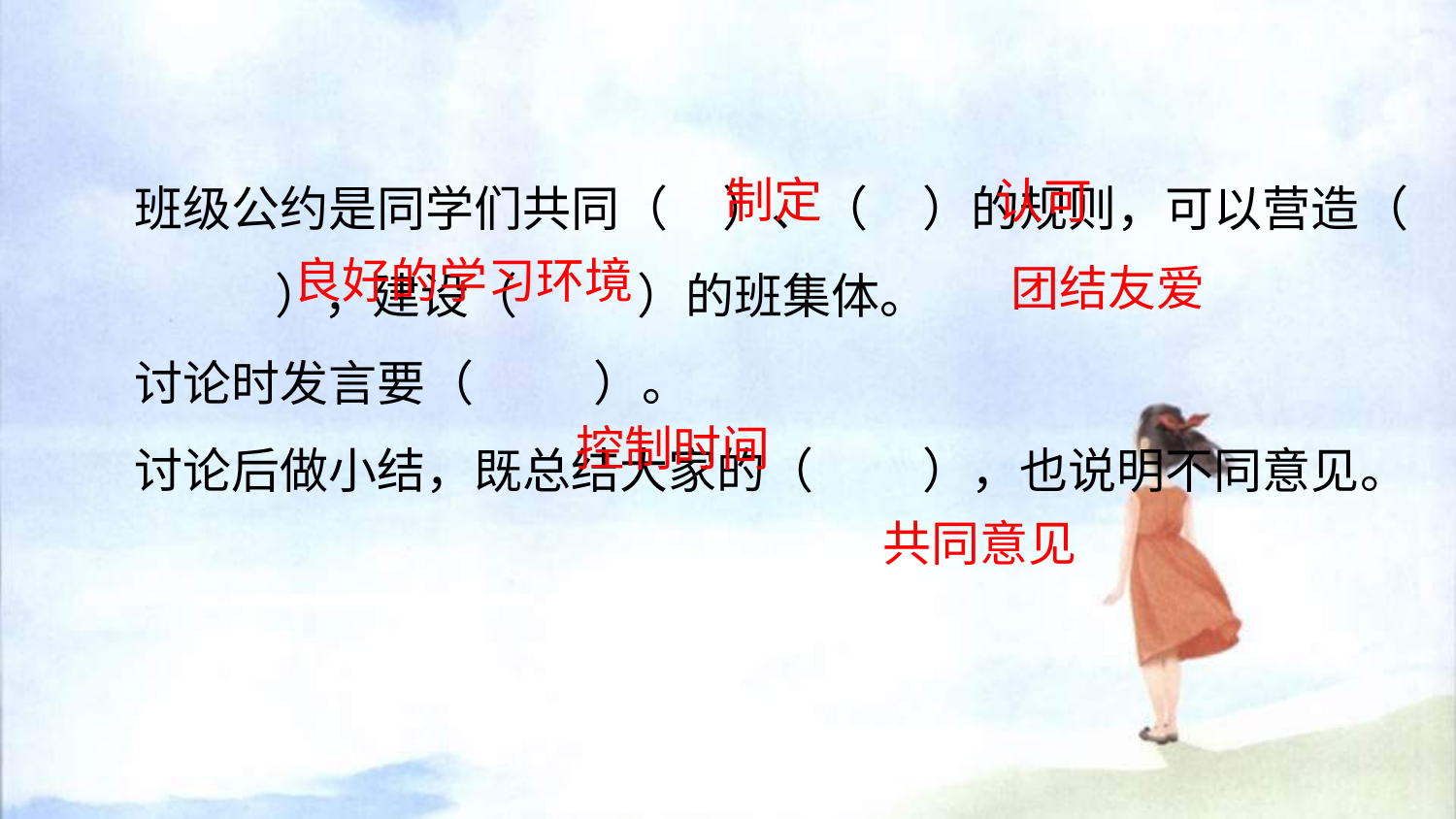

班级公约是同学们共同（     ）、（     ）的规则，可以营造（                    ），建设（           ）的班集体。
     讨论时发言要（           ）。
     讨论后做小结，既总结大家的（          ），也说明不同意见。
制定
认可
良好的学习环境
团结友爱
控制时间
共同意见